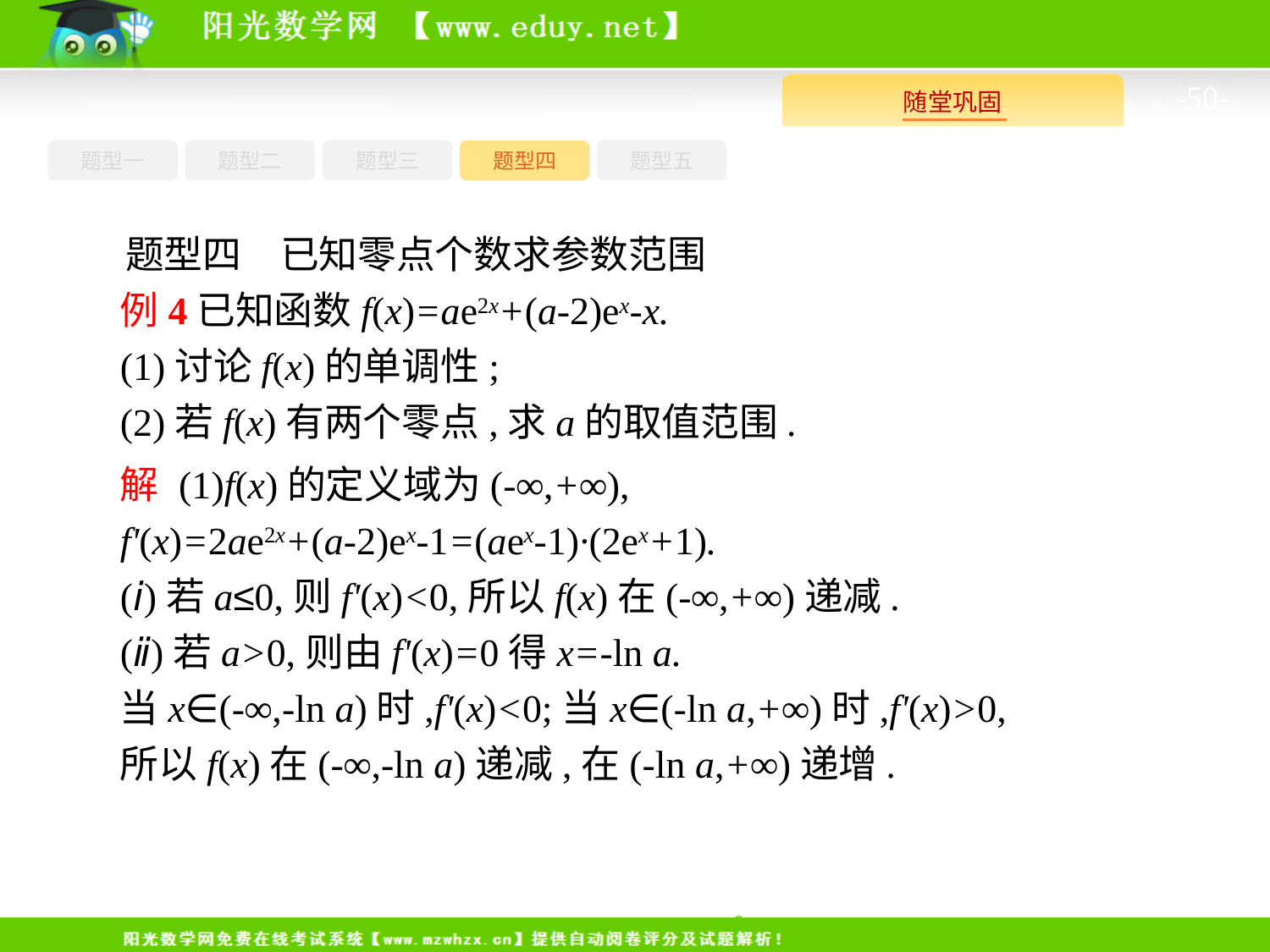

-50-
题型一
题型三
题型四
题型五
题型二
题型四　已知零点个数求参数范围
例4已知函数f(x)=ae2x+(a-2)ex-x.
(1)讨论f(x)的单调性;
(2)若f(x)有两个零点,求a的取值范围.
解 (1)f(x)的定义域为(-∞,+∞),
f'(x)=2ae2x+(a-2)ex-1=(aex-1)·(2ex+1).
(ⅰ)若a≤0,则f'(x)<0,所以f(x)在(-∞,+∞)递减.
(ⅱ)若a>0,则由f'(x)=0得x=-ln a.
当x∈(-∞,-ln a)时,f'(x)<0;当x∈(-ln a,+∞)时,f'(x)>0,
所以f(x)在(-∞,-ln a)递减,在(-ln a,+∞)递增.